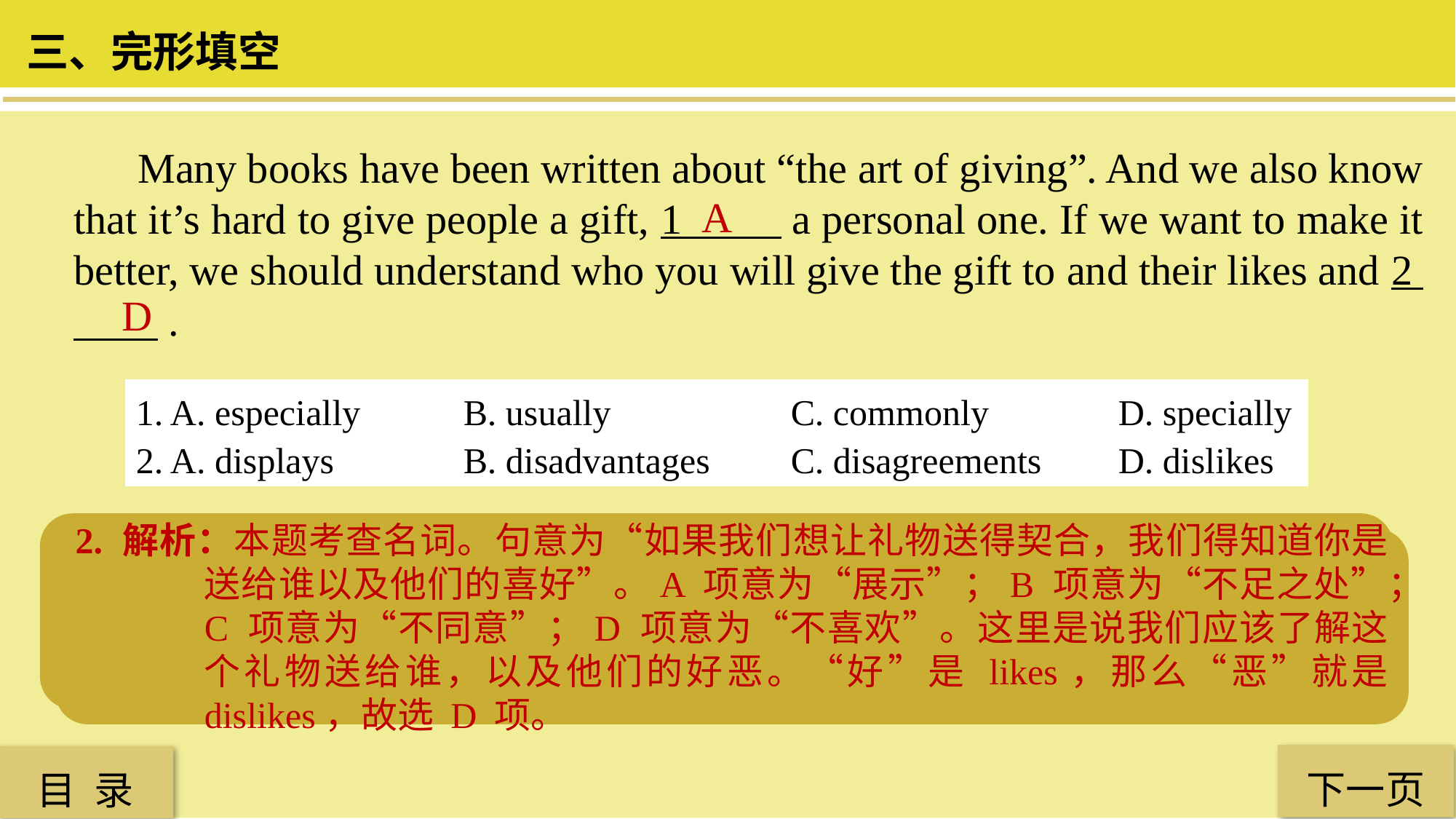

三、完形填空
      Many books have been written about “the art of giving”. And we also know that it’s hard to give people a gift, 1          a personal one. If we want to make it better, we should understand who you will give the gift to and their likes and 2           .
A
D
1. A. especially 	B. usually 		C. commonly	 	D. specially
2. A. displays 		B. disadvantages 	C. disagreements 	D. dislikes
1. 解析：本题考查副词。句意为“我们也知道给人送礼物是很难的，尤其是私人礼物”。A项意为“尤其”；B 项意为“通常”；C 项意为“普通地”；D 项意为“特别地”。联系前半句可知本句指的是，尤其是送私人礼物更难，然后后面讲了一些送礼物的注意事项，故选 A 项。
2. 解析：本题考查名词。句意为“如果我们想让礼物送得契合，我们得知道你是送给谁以及他们的喜好”。A 项意为“展示”；B 项意为“不足之处”；C 项意为“不同意”；D 项意为“不喜欢”。这里是说我们应该了解这个礼物送给谁，以及他们的好恶。“好”是 likes，那么“恶”就是 dislikes，故选 D 项。